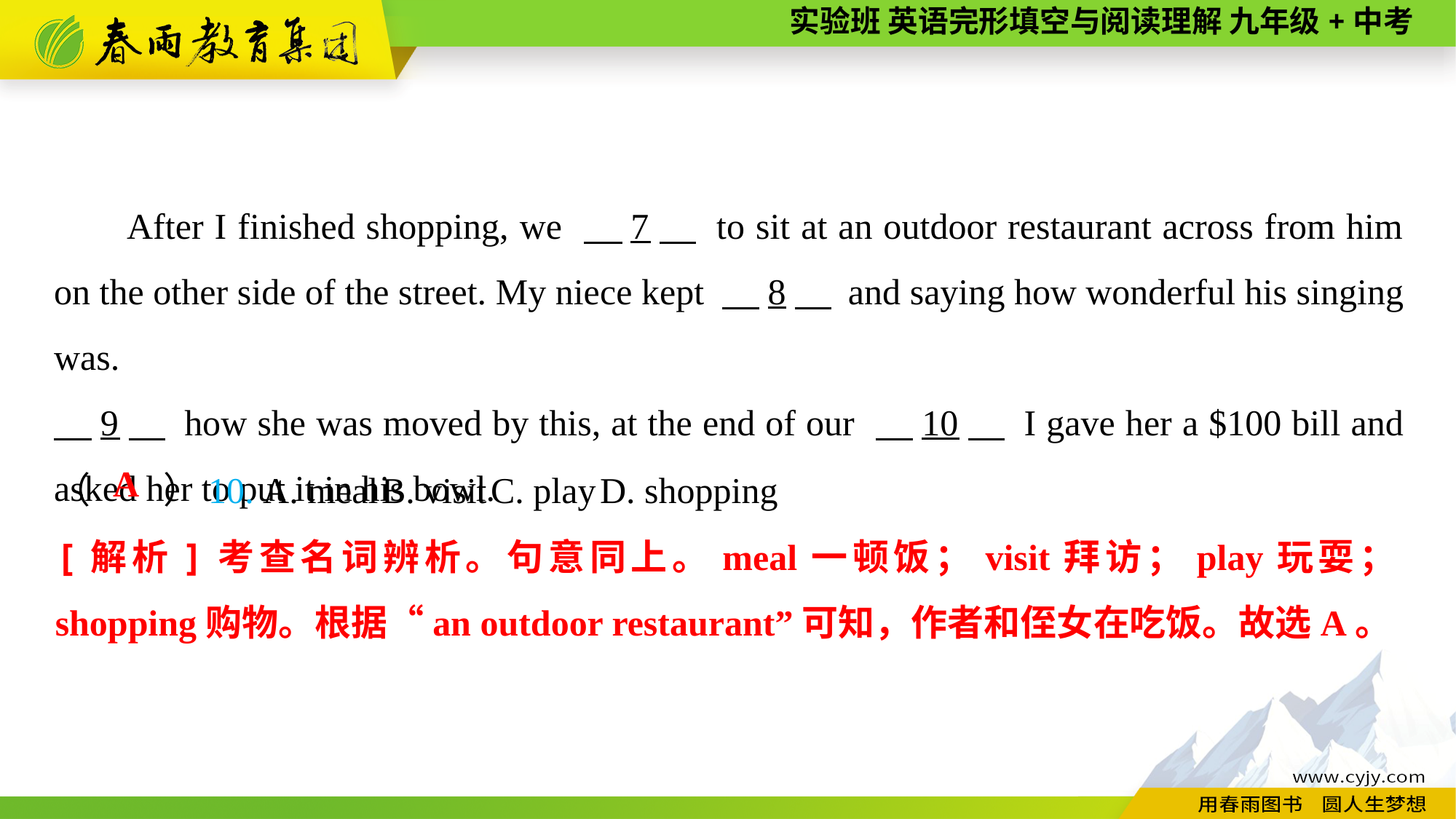

After I finished shopping, we 　7　 to sit at an outdoor restaurant across from him on the other side of the street. My niece kept 　8　 and saying how wonderful his singing was.
　9　 how she was moved by this, at the end of our 　10　 I gave her a $100 bill and asked her to put it in his bowl.
（　　）10. A. meal	B. visit	C. play	D. shopping
A
[解析]考查名词辨析。句意同上。meal一顿饭；visit拜访；play玩耍；shopping购物。根据“an outdoor restaurant”可知，作者和侄女在吃饭。故选A。